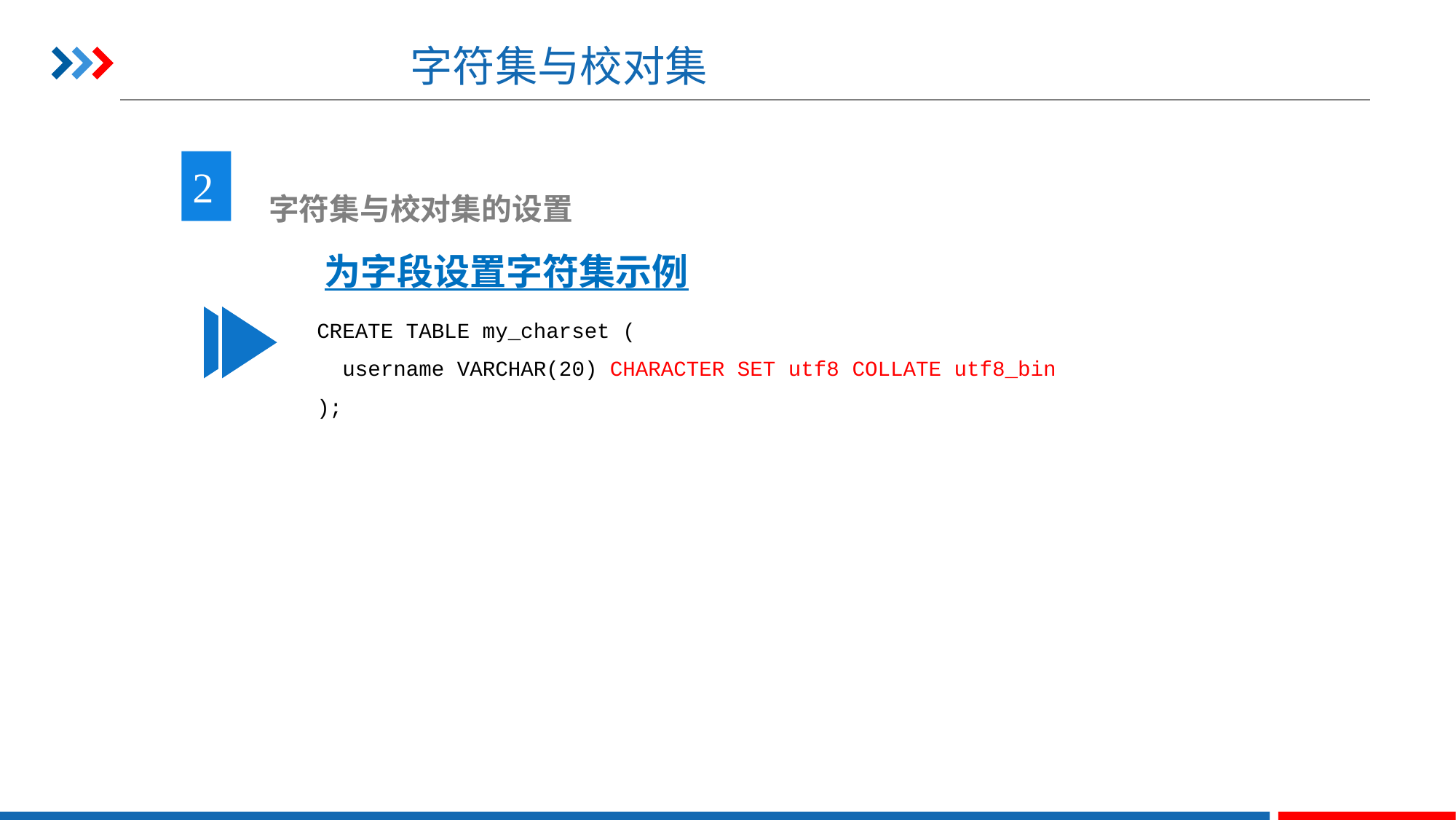

# 字符集与校对集

2
  字符集与校对集的设置
为字段设置字符集示例
CREATE TABLE my_charset (
  username VARCHAR(20) CHARACTER SET utf8 COLLATE utf8_bin
);